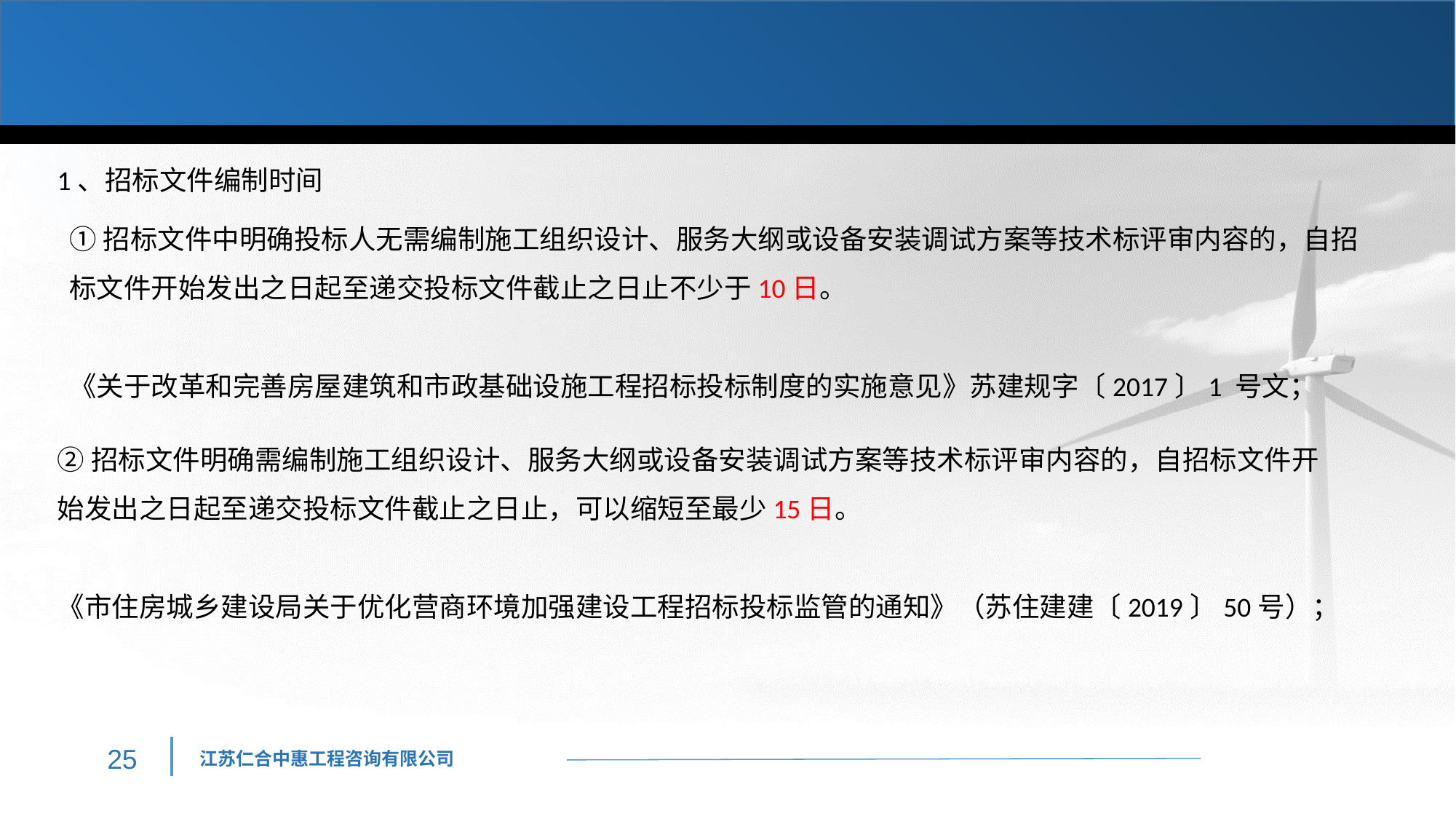

1、招标文件编制时间
①招标文件中明确投标人无需编制施工组织设计、服务大纲或设备安装调试方案等技术标评审内容的，自招标文件开始发出之日起至递交投标文件截止之日止不少于10日。

《关于改革和完善房屋建筑和市政基础设施工程招标投标制度的实施意见》苏建规字〔2017〕1 号文；

②招标文件明确需编制施工组织设计、服务大纲或设备安装调试方案等技术标评审内容的，自招标文件开始发出之日起至递交投标文件截止之日止，可以缩短至最少15日。

《市住房城乡建设局关于优化营商环境加强建设工程招标投标监管的通知》（苏住建建〔2019〕50号）；
25